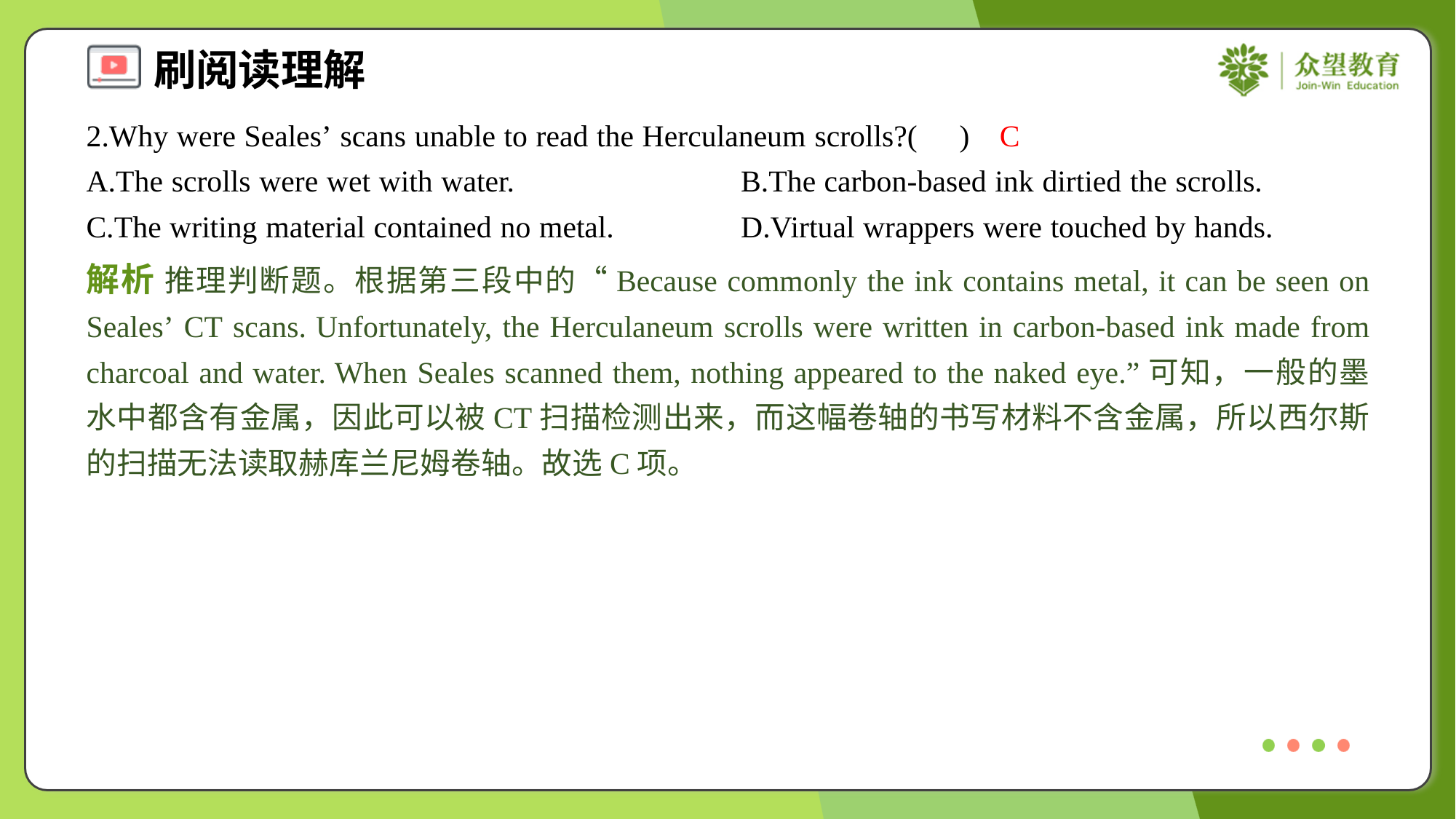

2.Why were Seales’ scans unable to read the Herculaneum scrolls?(     )
C
A.The scrolls were wet with water.	B.The carbon-based ink dirtied the scrolls.
C.The writing material contained no metal.	D.Virtual wrappers were touched by hands.
解析 推理判断题。根据第三段中的“Because commonly the ink contains metal, it can be seen on Seales’ CT scans. Unfortunately, the Herculaneum scrolls were written in carbon-based ink made from charcoal and water. When Seales scanned them, nothing appeared to the naked eye.”可知，一般的墨水中都含有金属，因此可以被CT扫描检测出来，而这幅卷轴的书写材料不含金属，所以西尔斯的扫描无法读取赫库兰尼姆卷轴。故选C项。